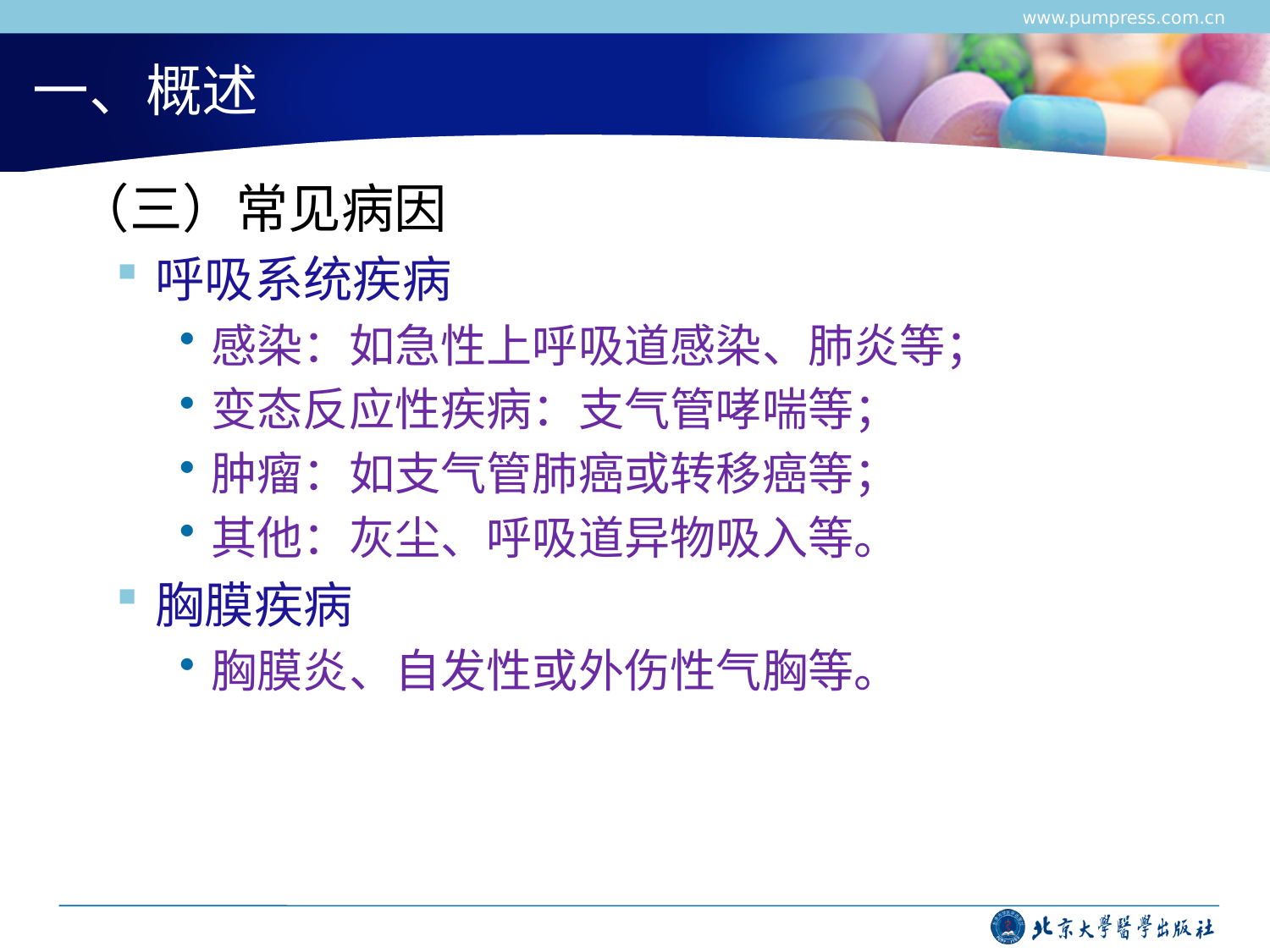

www.pumpress.com.cn
# 一、概述
 （三）常见病因
呼吸系统疾病
感染：如急性上呼吸道感染、肺炎等；
变态反应性疾病：支气管哮喘等；
肿瘤：如支气管肺癌或转移癌等；
其他：灰尘、呼吸道异物吸入等。
胸膜疾病
胸膜炎、自发性或外伤性气胸等。